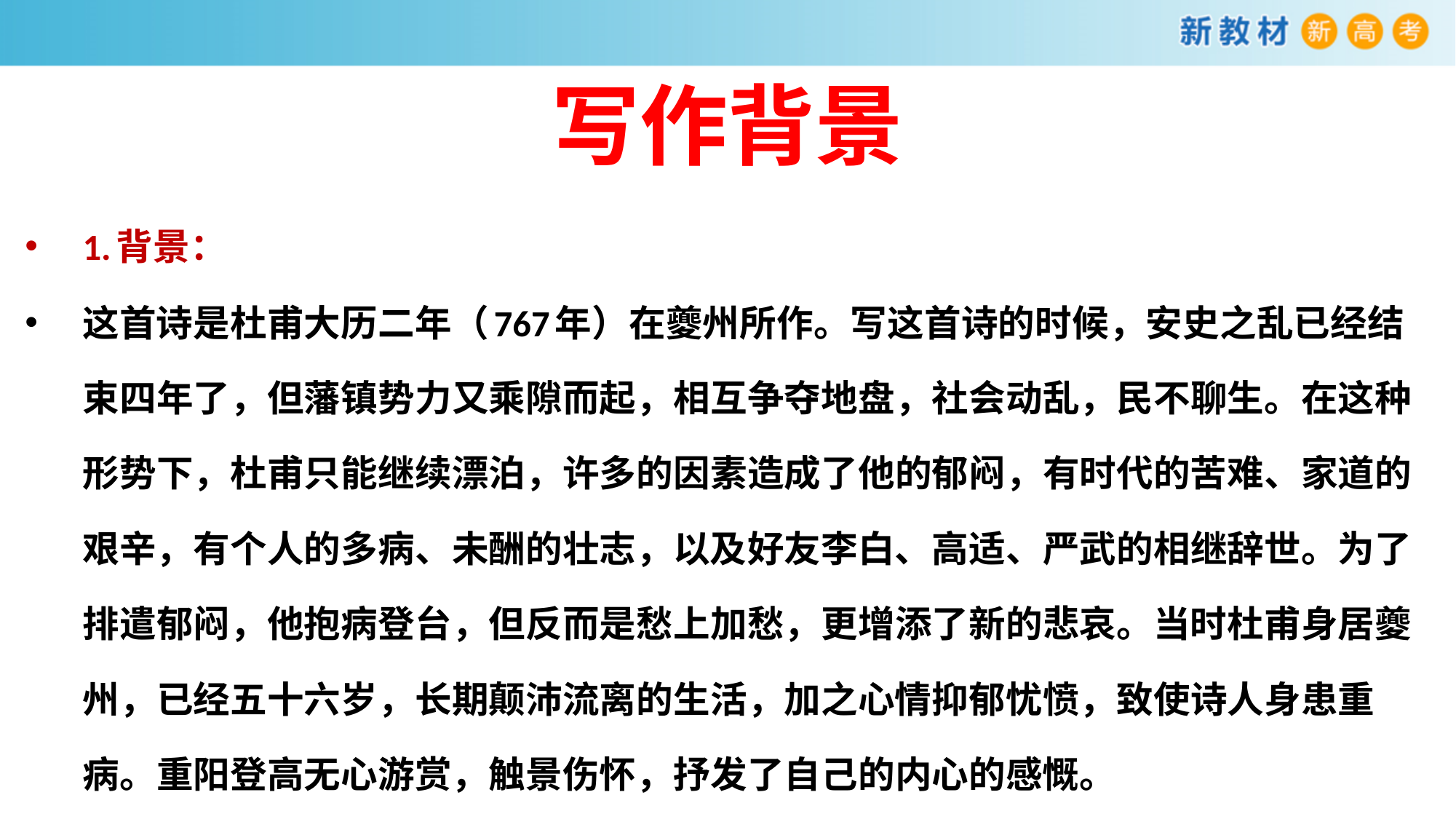

# 写作背景
1.背景：
这首诗是杜甫大历二年（767年）在夔州所作。写这首诗的时候，安史之乱已经结束四年了，但藩镇势力又乘隙而起，相互争夺地盘，社会动乱，民不聊生。在这种形势下，杜甫只能继续漂泊，许多的因素造成了他的郁闷，有时代的苦难、家道的艰辛，有个人的多病、未酬的壮志，以及好友李白、高适、严武的相继辞世。为了排遣郁闷，他抱病登台，但反而是愁上加愁，更增添了新的悲哀。当时杜甫身居夔州，已经五十六岁，长期颠沛流离的生活，加之心情抑郁忧愤，致使诗人身患重病。重阳登高无心游赏，触景伤怀，抒发了自己的内心的感慨。